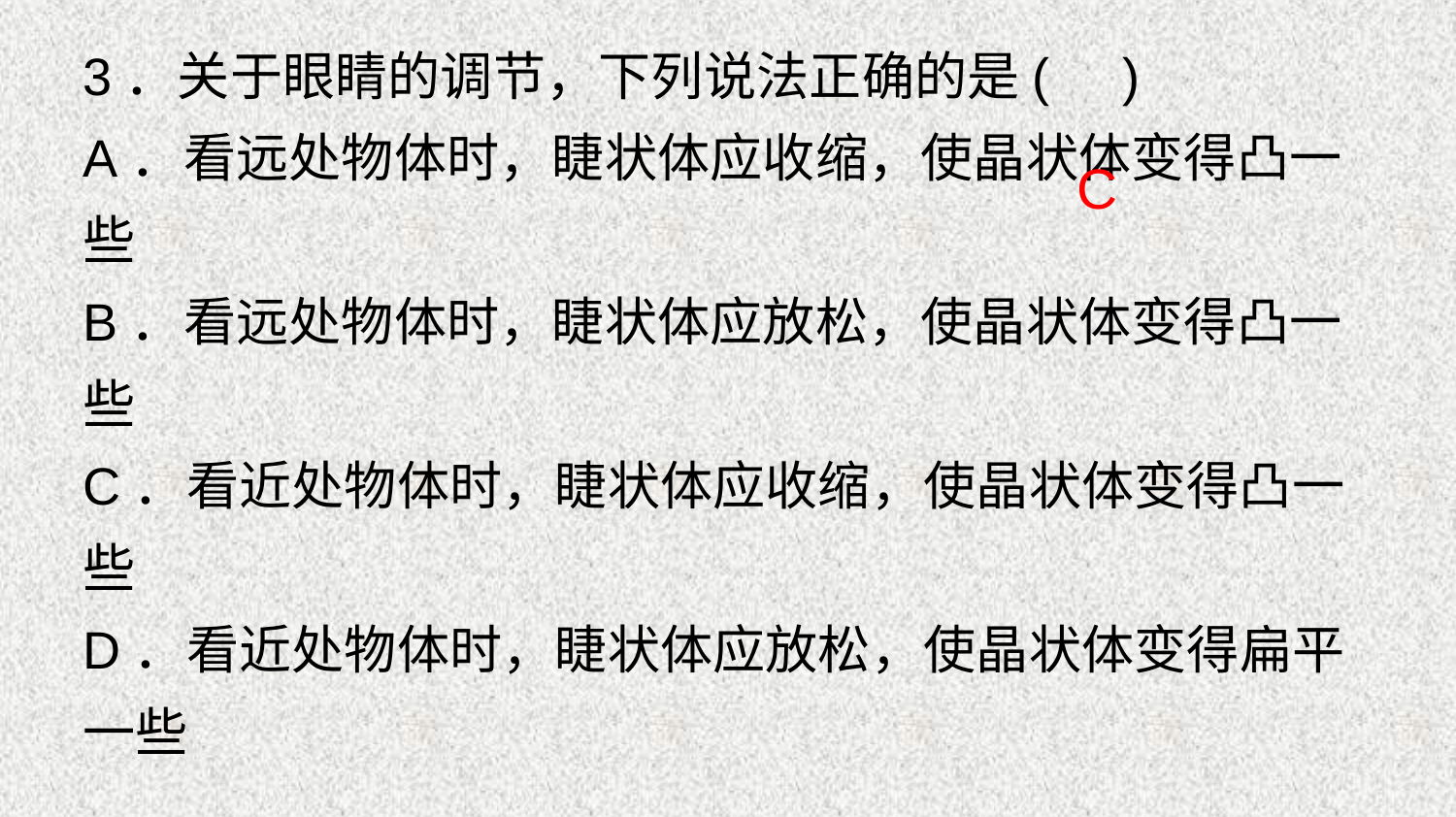

3．关于眼睛的调节，下列说法正确的是(     )
A．看远处物体时，睫状体应收缩，使晶状体变得凸一些
B．看远处物体时，睫状体应放松，使晶状体变得凸一些
C．看近处物体时，睫状体应收缩，使晶状体变得凸一些
D．看近处物体时，睫状体应放松，使晶状体变得扁平一些
C